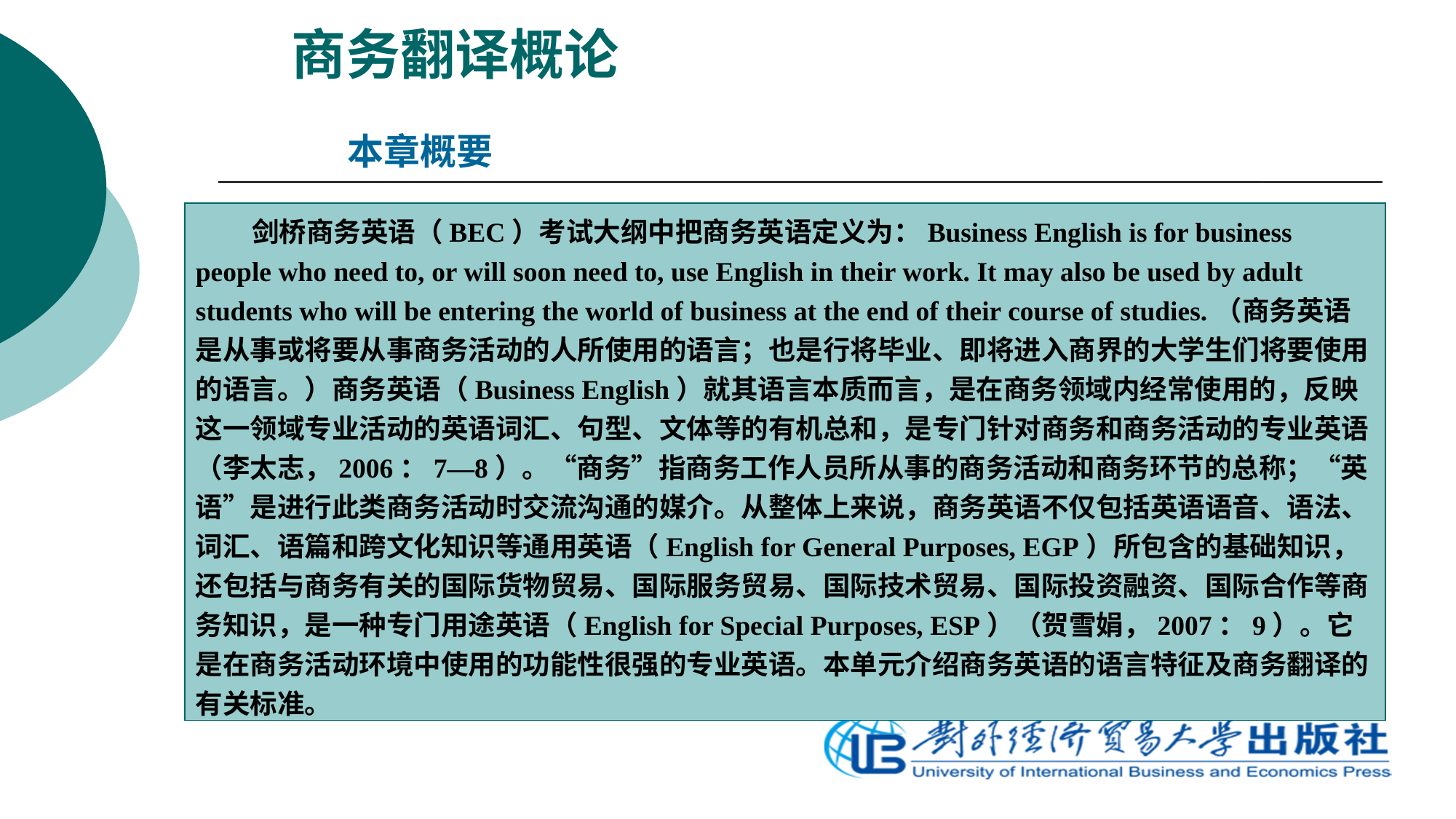

# 商务翻译概论
本章概要
        剑桥商务英语（BEC）考试大纲中把商务英语定义为：Business English is for business people who need to, or will soon need to, use English in their work. It may also be used by adult students who will be entering the world of business at the end of their course of studies.（商务英语是从事或将要从事商务活动的人所使用的语言；也是行将毕业、即将进入商界的大学生们将要使用的语言。）商务英语（Business English）就其语言本质而言，是在商务领域内经常使用的，反映这一领域专业活动的英语词汇、句型、文体等的有机总和，是专门针对商务和商务活动的专业英语（李太志，2006：7—8）。“商务”指商务工作人员所从事的商务活动和商务环节的总称；“英语”是进行此类商务活动时交流沟通的媒介。从整体上来说，商务英语不仅包括英语语音、语法、词汇、语篇和跨文化知识等通用英语（English for General Purposes, EGP）所包含的基础知识，还包括与商务有关的国际货物贸易、国际服务贸易、国际技术贸易、国际投资融资、国际合作等商务知识，是一种专门用途英语（English for Special Purposes, ESP）（贺雪娟，2007：9）。它是在商务活动环境中使用的功能性很强的专业英语。本单元介绍商务英语的语言特征及商务翻译的有关标准。